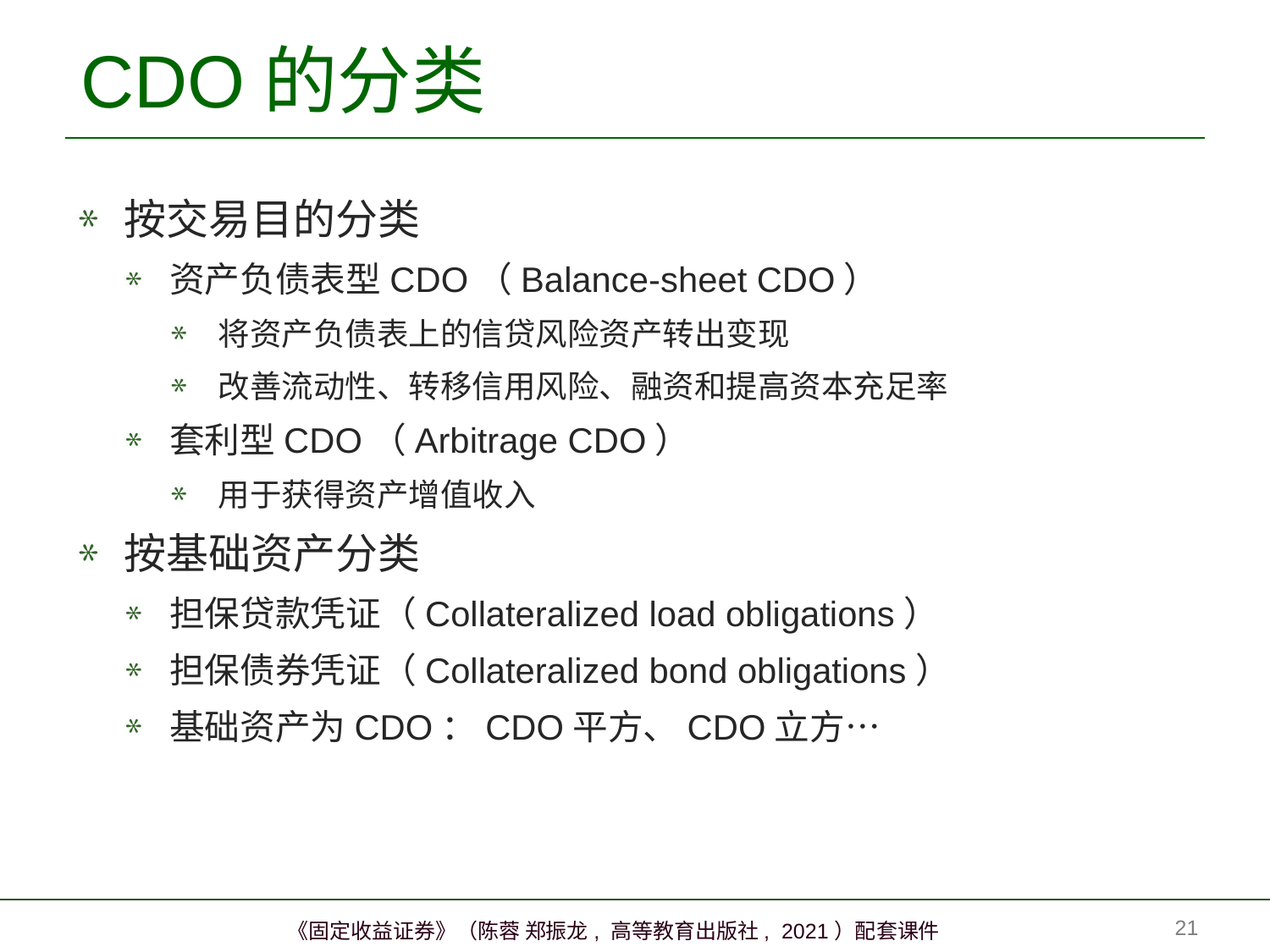

# CDO的分类
按交易目的分类
资产负债表型CDO（Balance-sheet CDO）
将资产负债表上的信贷风险资产转出变现
改善流动性、转移信用风险、融资和提高资本充足率
套利型CDO（Arbitrage CDO）
用于获得资产增值收入
按基础资产分类
担保贷款凭证（Collateralized load obligations）
担保债券凭证（Collateralized bond obligations）
基础资产为CDO：CDO平方、CDO立方…
21